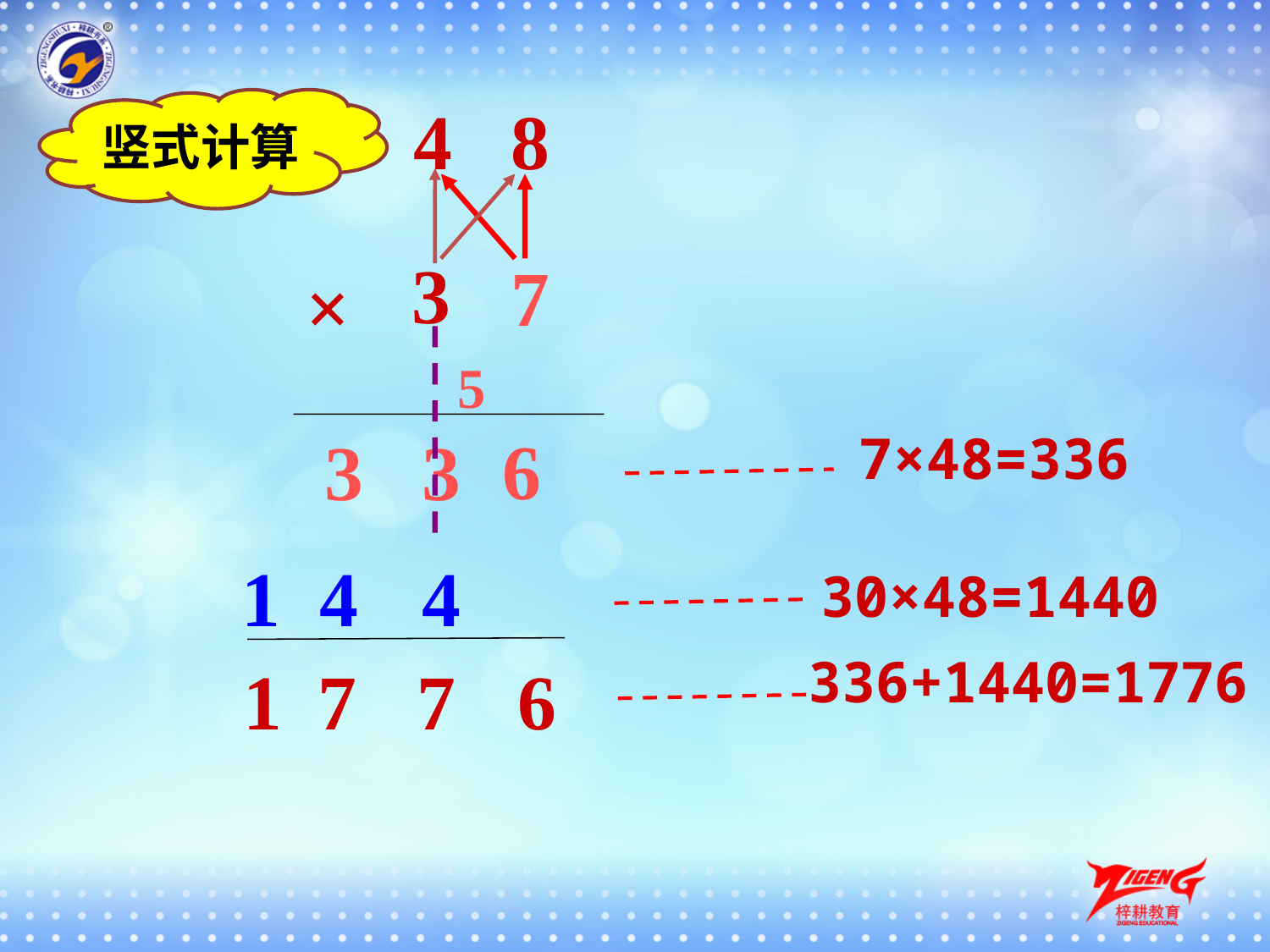

4   8
3   7
×

竖式计算

3

5
6
7×48=336

 3   3
30×48=1440

1  4
 4
336+1440=1776

7
7
6
1